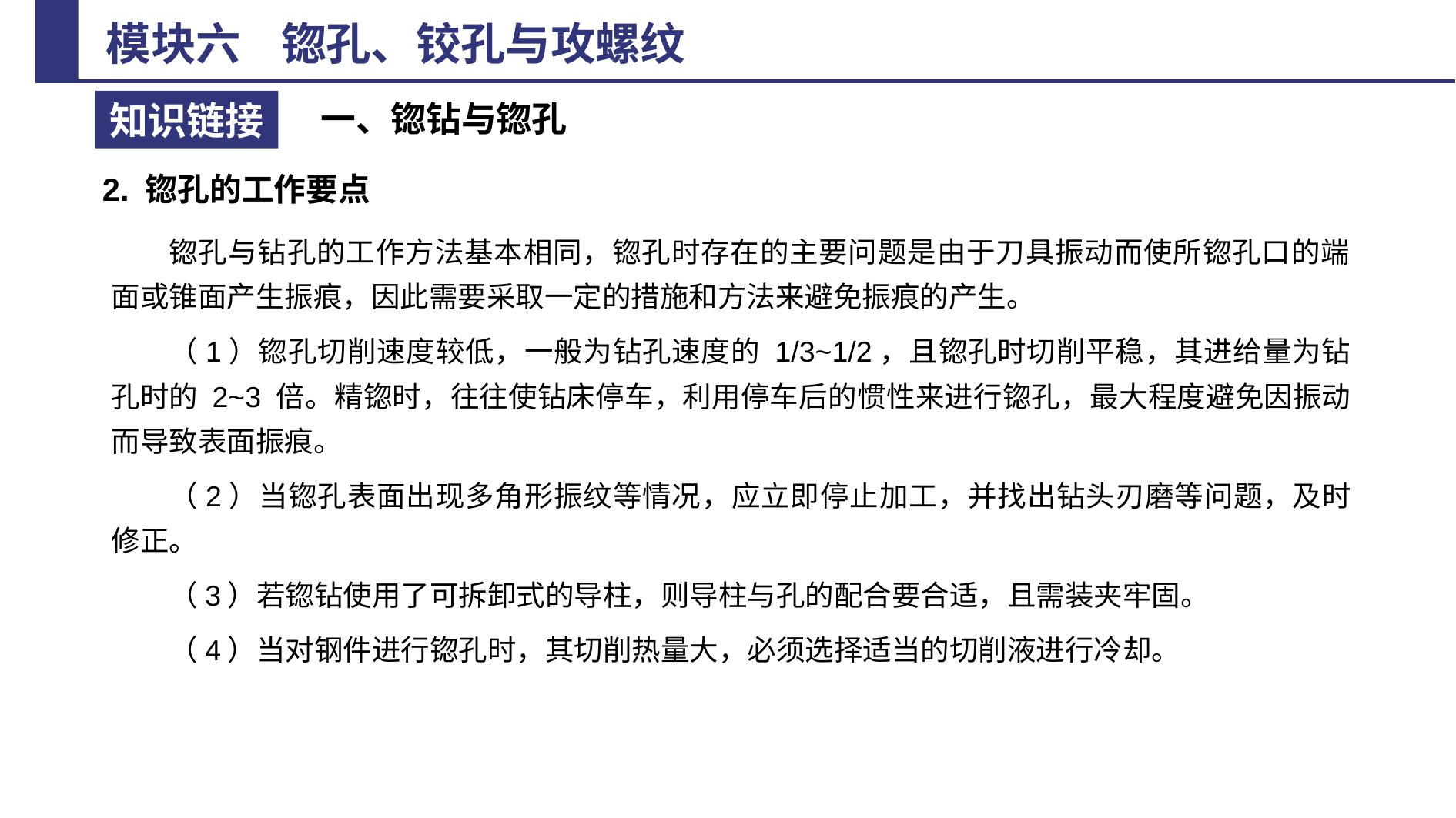

一、锪钻与锪孔
2. 锪孔的工作要点
锪孔与钻孔的工作方法基本相同，锪孔时存在的主要问题是由于刀具振动而使所锪孔口的端面或锥面产生振痕，因此需要采取一定的措施和方法来避免振痕的产生。
（1）锪孔切削速度较低，一般为钻孔速度的 1/3~1/2，且锪孔时切削平稳，其进给量为钻孔时的 2~3 倍。精锪时，往往使钻床停车，利用停车后的惯性来进行锪孔，最大程度避免因振动而导致表面振痕。
（2）当锪孔表面出现多角形振纹等情况，应立即停止加工，并找出钻头刃磨等问题，及时修正。
（3）若锪钻使用了可拆卸式的导柱，则导柱与孔的配合要合适，且需装夹牢固。
（4）当对钢件进行锪孔时，其切削热量大，必须选择适当的切削液进行冷却。